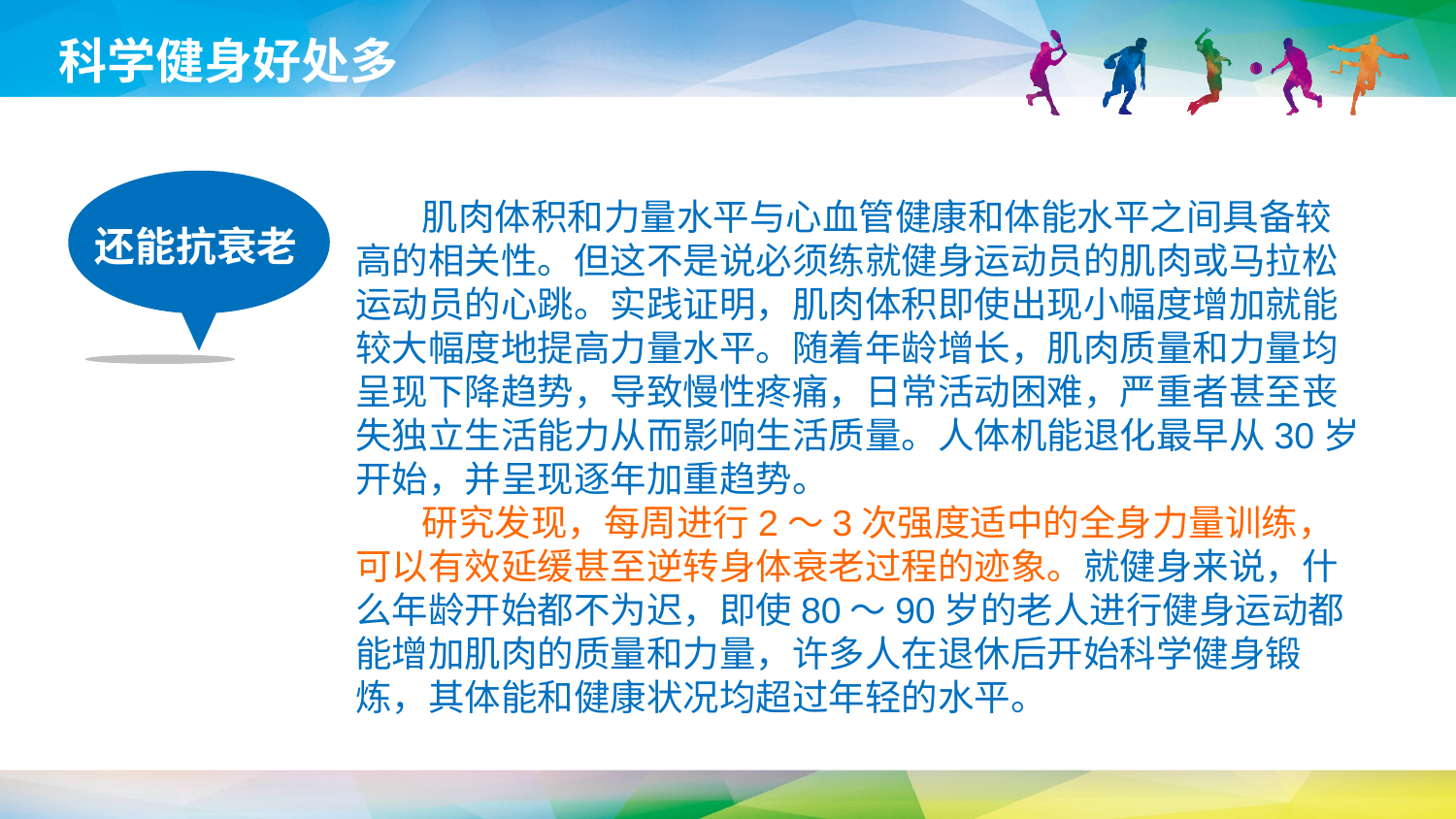

科学健身好处多

还能抗衰老

       肌肉体积和力量水平与心血管健康和体能水平之间具备较高的相关性。但这不是说必须练就健身运动员的肌肉或马拉松运动员的心跳。实践证明，肌肉体积即使出现小幅度增加就能较大幅度地提高力量水平。随着年龄增长，肌肉质量和力量均呈现下降趋势，导致慢性疼痛，日常活动困难，严重者甚至丧失独立生活能力从而影响生活质量。人体机能退化最早从30岁开始，并呈现逐年加重趋势。
       研究发现，每周进行2～3次强度适中的全身力量训练，可以有效延缓甚至逆转身体衰老过程的迹象。就健身来说，什么年龄开始都不为迟，即使80～90岁的老人进行健身运动都能增加肌肉的质量和力量，许多人在退休后开始科学健身锻炼，其体能和健康状况均超过年轻的水平。

延时符